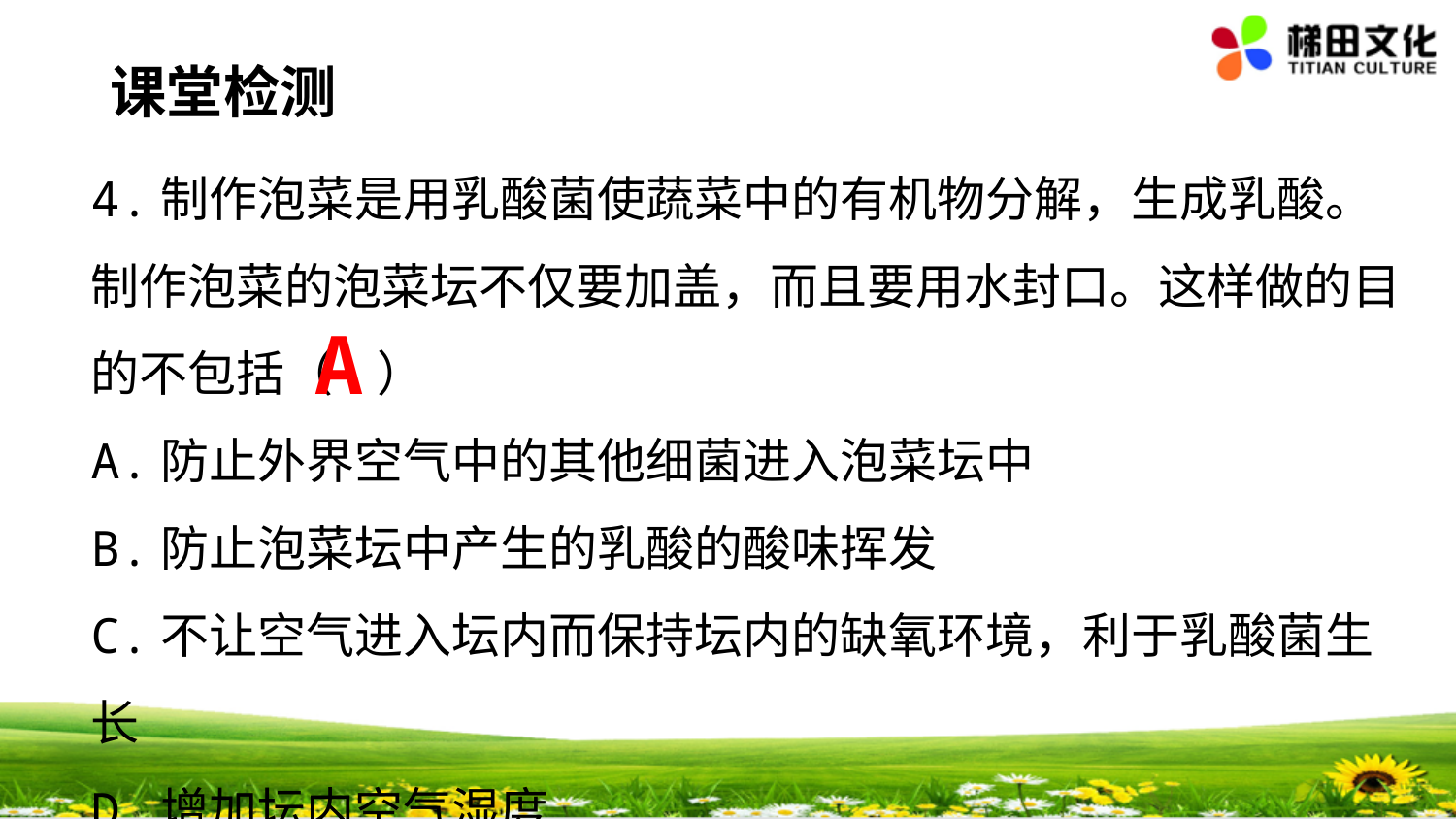

课堂检测
4.制作泡菜是用乳酸菌使蔬菜中的有机物分解，生成乳酸。制作泡菜的泡菜坛不仅要加盖，而且要用水封口。这样做的目的不包括（    ）
A.防止外界空气中的其他细菌进入泡菜坛中
B.防止泡菜坛中产生的乳酸的酸味挥发
C.不让空气进入坛内而保持坛内的缺氧环境，利于乳酸菌生长
D.增加坛内空气湿度
A